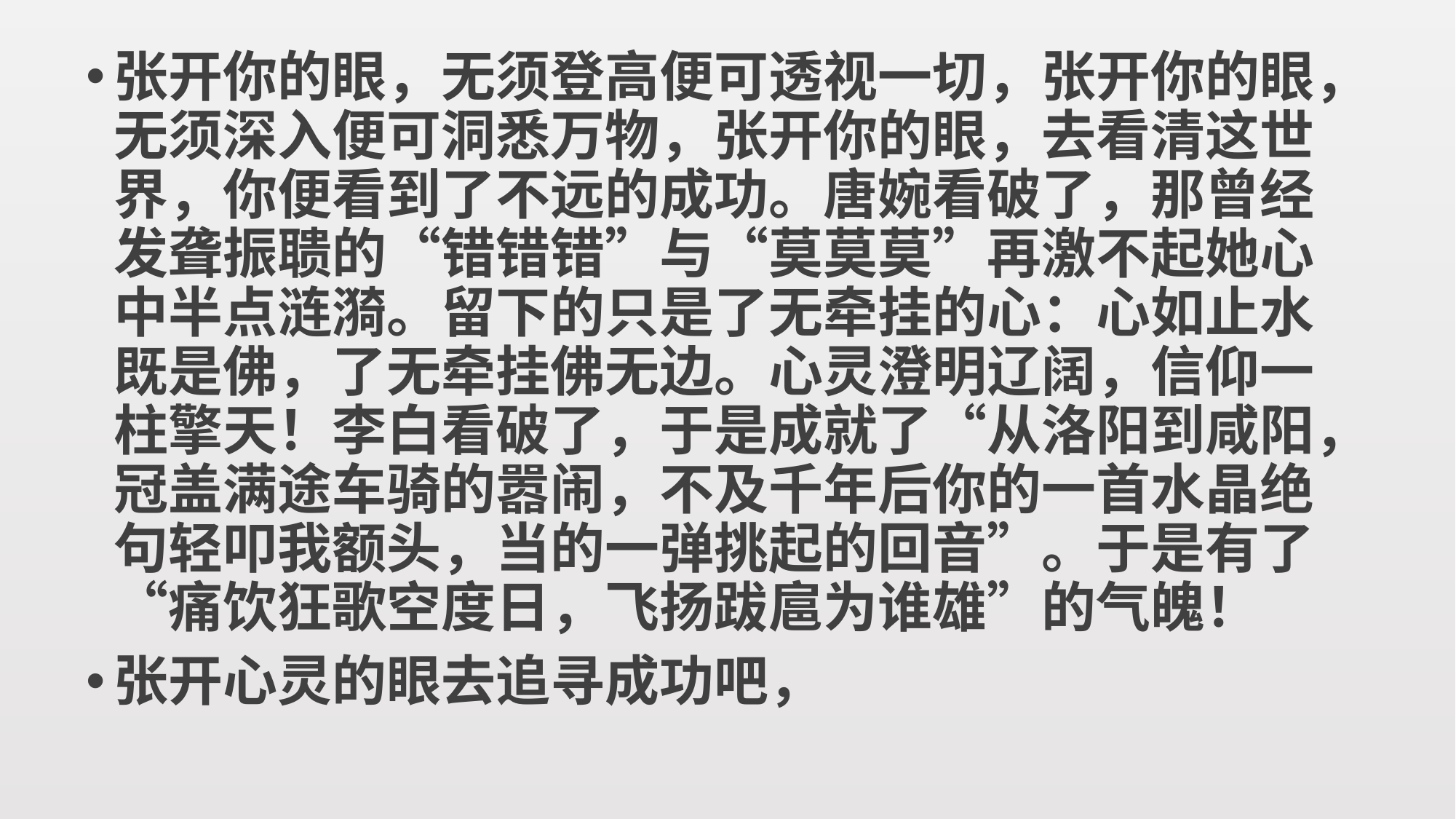

张开你的眼，无须登高便可透视一切，张开你的眼，无须深入便可洞悉万物，张开你的眼，去看清这世界，你便看到了不远的成功。唐婉看破了，那曾经发聋振聩的“错错错”与“莫莫莫”再激不起她心中半点涟漪。留下的只是了无牵挂的心：心如止水既是佛，了无牵挂佛无边。心灵澄明辽阔，信仰一柱擎天！李白看破了，于是成就了“从洛阳到咸阳，冠盖满途车骑的嚣闹，不及千年后你的一首水晶绝句轻叩我额头，当的一弹挑起的回音”。于是有了“痛饮狂歌空度日，飞扬跋扈为谁雄”的气魄！
张开心灵的眼去追寻成功吧，